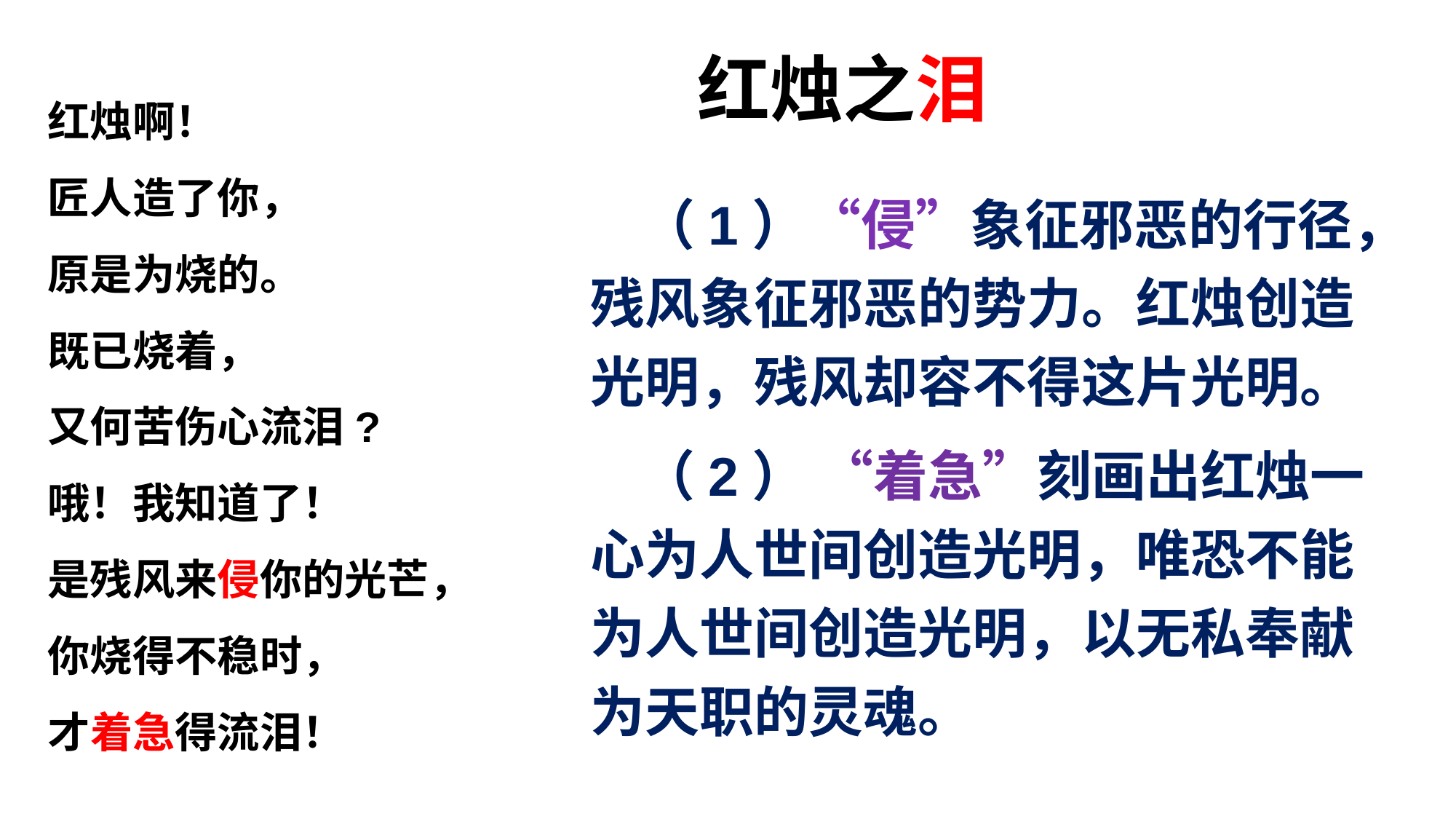

# 红烛之泪
红烛啊！
匠人造了你，
原是为烧的。
既已烧着，
又何苦伤心流泪?
哦！我知道了！
是残风来侵你的光芒，
你烧得不稳时，
才着急得流泪！
   （1）“侵”象征邪恶的行径，残风象征邪恶的势力。红烛创造光明，残风却容不得这片光明。
   （2） “着急”刻画出红烛一心为人世间创造光明，唯恐不能为人世间创造光明，以无私奉献为天职的灵魂。